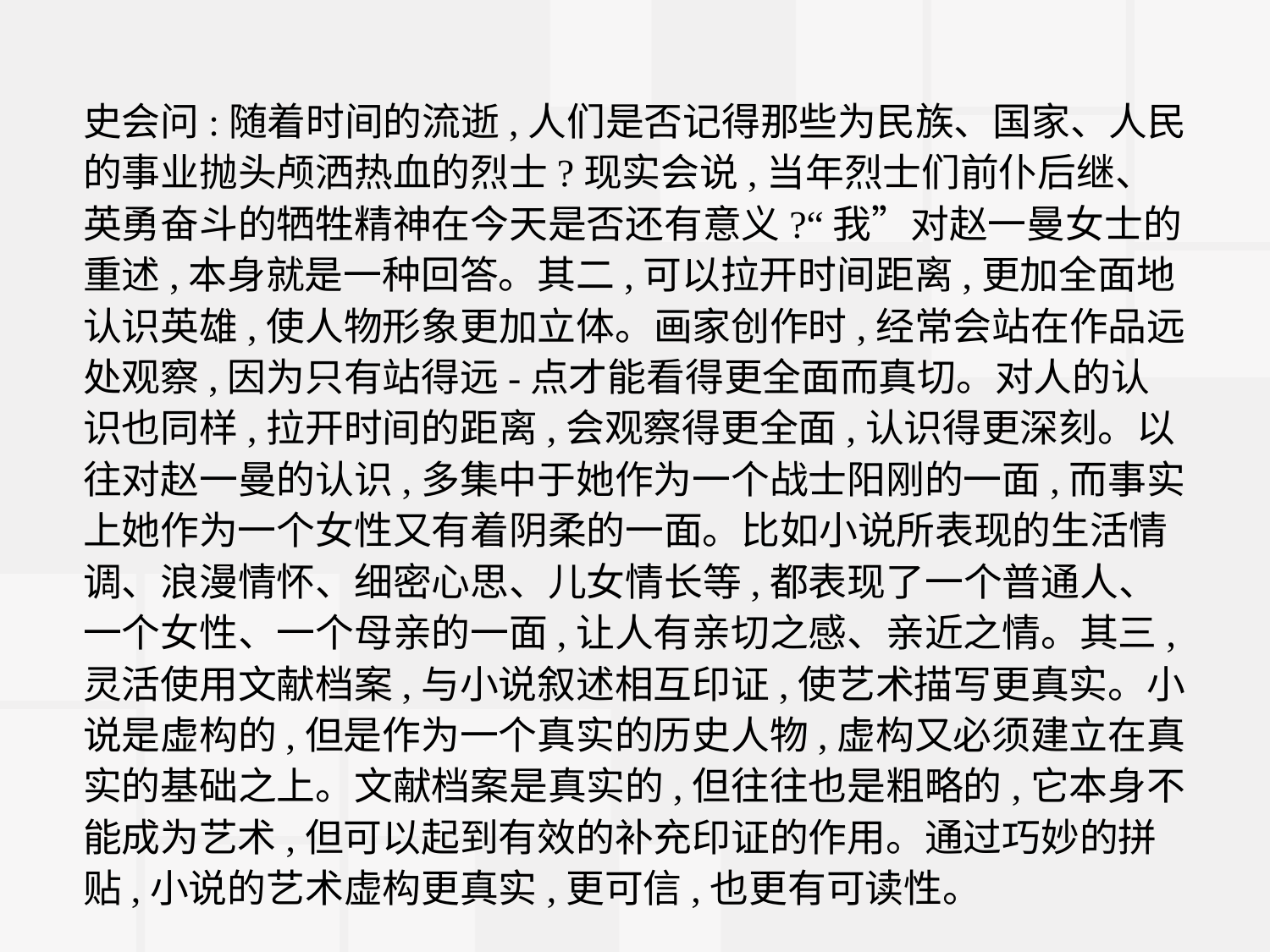

史会问:随着时间的流逝,人们是否记得那些为民族、国家、人民的事业抛头颅洒热血的烈士?现实会说,当年烈士们前仆后继、英勇奋斗的牺牲精神在今天是否还有意义?“我”对赵一曼女士的重述,本身就是一种回答。其二,可以拉开时间距离,更加全面地认识英雄,使人物形象更加立体。画家创作时,经常会站在作品远处观察,因为只有站得远-点才能看得更全面而真切。对人的认识也同样,拉开时间的距离,会观察得更全面,认识得更深刻。以往对赵一曼的认识,多集中于她作为一个战士阳刚的一面,而事实上她作为一个女性又有着阴柔的一面。比如小说所表现的生活情调、浪漫情怀、细密心思、儿女情长等,都表现了一个普通人、一个女性、一个母亲的一面,让人有亲切之感、亲近之情。其三,灵活使用文献档案,与小说叙述相互印证,使艺术描写更真实。小说是虚构的,但是作为一个真实的历史人物,虚构又必须建立在真实的基础之上。文献档案是真实的,但往往也是粗略的,它本身不能成为艺术,但可以起到有效的补充印证的作用。通过巧妙的拼贴,小说的艺术虚构更真实,更可信,也更有可读性。